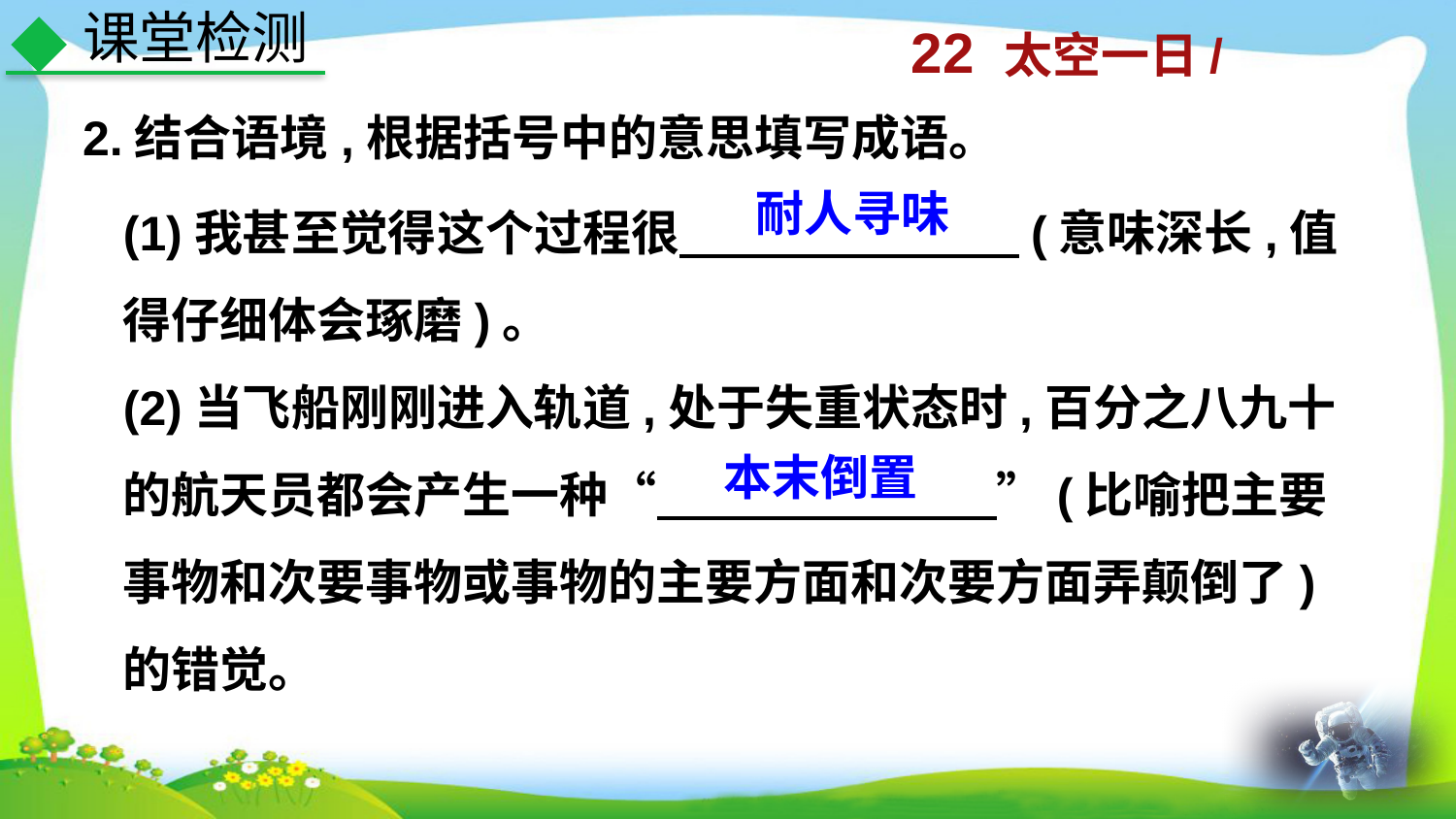

课堂检测

2.结合语境,根据括号中的意思填写成语。
(1)我甚至觉得这个过程很　　　　　　　(意味深长,值得仔细体会琢磨)。
(2)当飞船刚刚进入轨道,处于失重状态时,百分之八九十的航天员都会产生一种“　　　　　　　”(比喻把主要事物和次要事物或事物的主要方面和次要方面弄颠倒了)的错觉。
耐人寻味
本末倒置